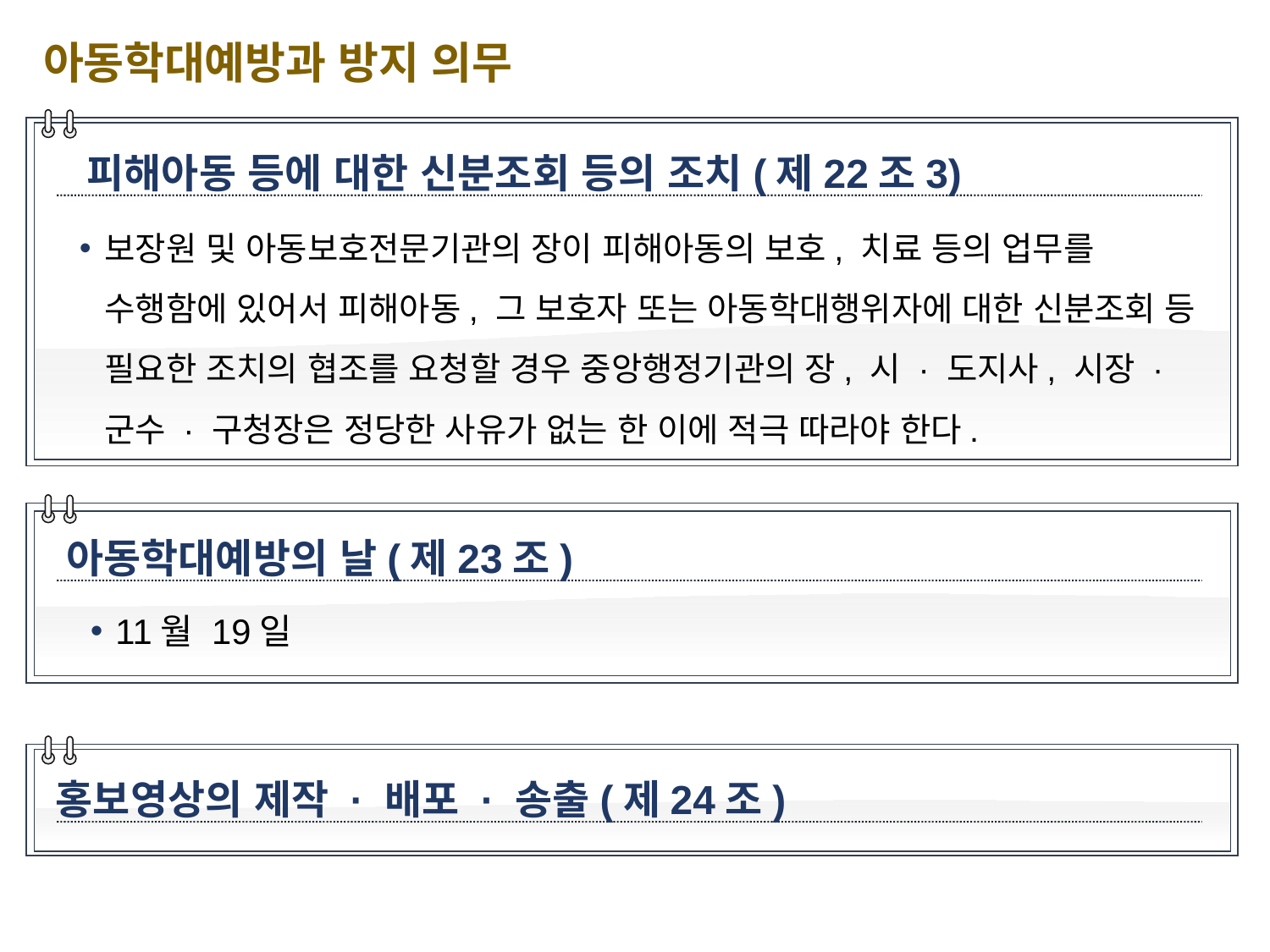

아동학대예방과 방지 의무

피해아동 등에 대한 신분조회 등의 조치(제22조3)

보장원 및 아동보호전문기관의 장이 피해아동의 보호, 치료 등의 업무를 수행함에 있어서 피해아동, 그 보호자 또는 아동학대행위자에 대한 신분조회 등 필요한 조치의 협조를 요청할 경우 중앙행정기관의 장, 시 · 도지사, 시장 · 군수 · 구청장은 정당한 사유가 없는 한 이에 적극 따라야 한다.

아동학대예방의 날(제23조)

11월 19일

홍보영상의 제작 · 배포 · 송출(제24조)